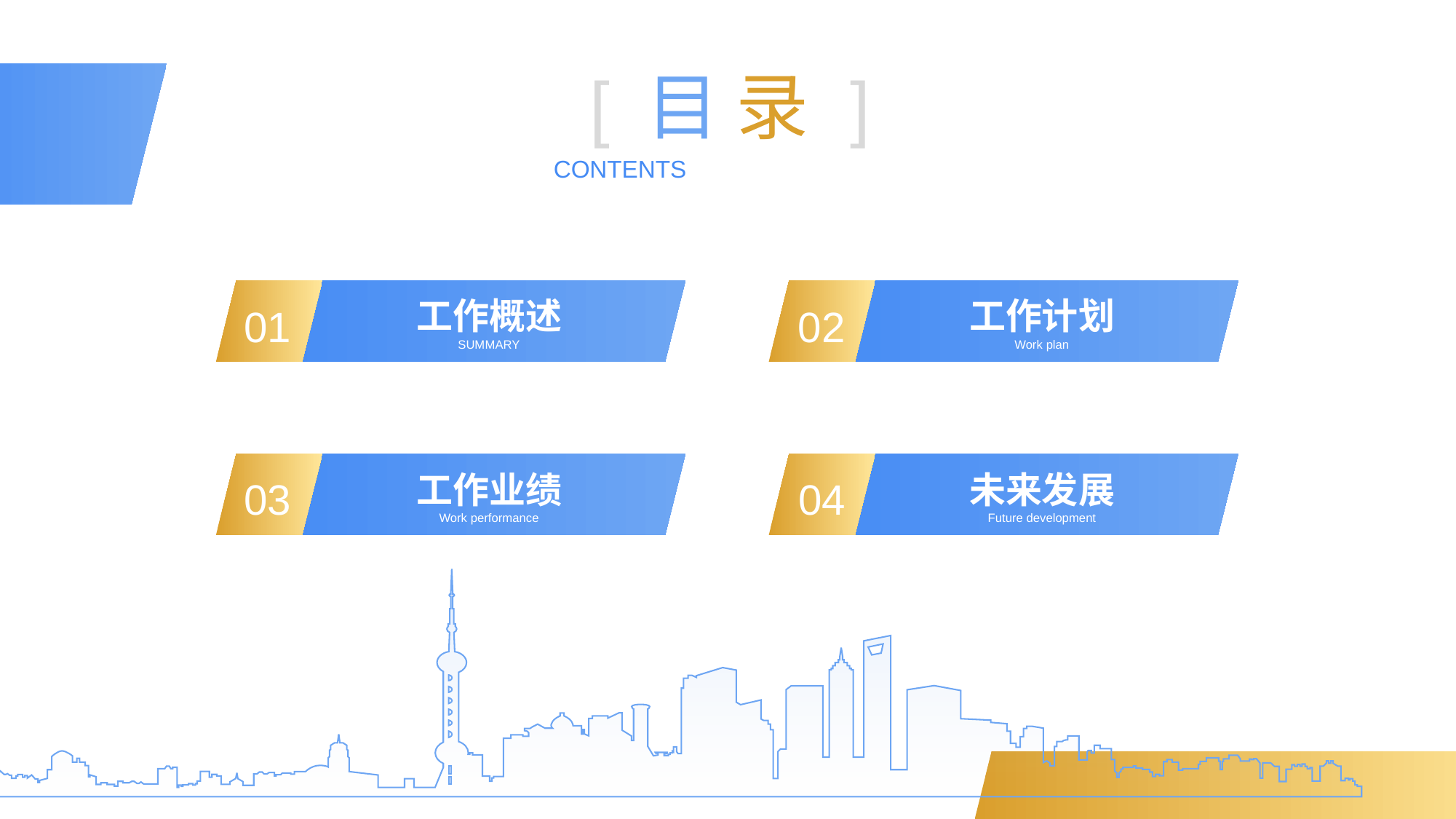

[
]
目 录

CONTENTS

工作概述
01
SUMMARY

工作计划
02
Work plan

工作业绩
03
Work performance

未来发展
04
Future development